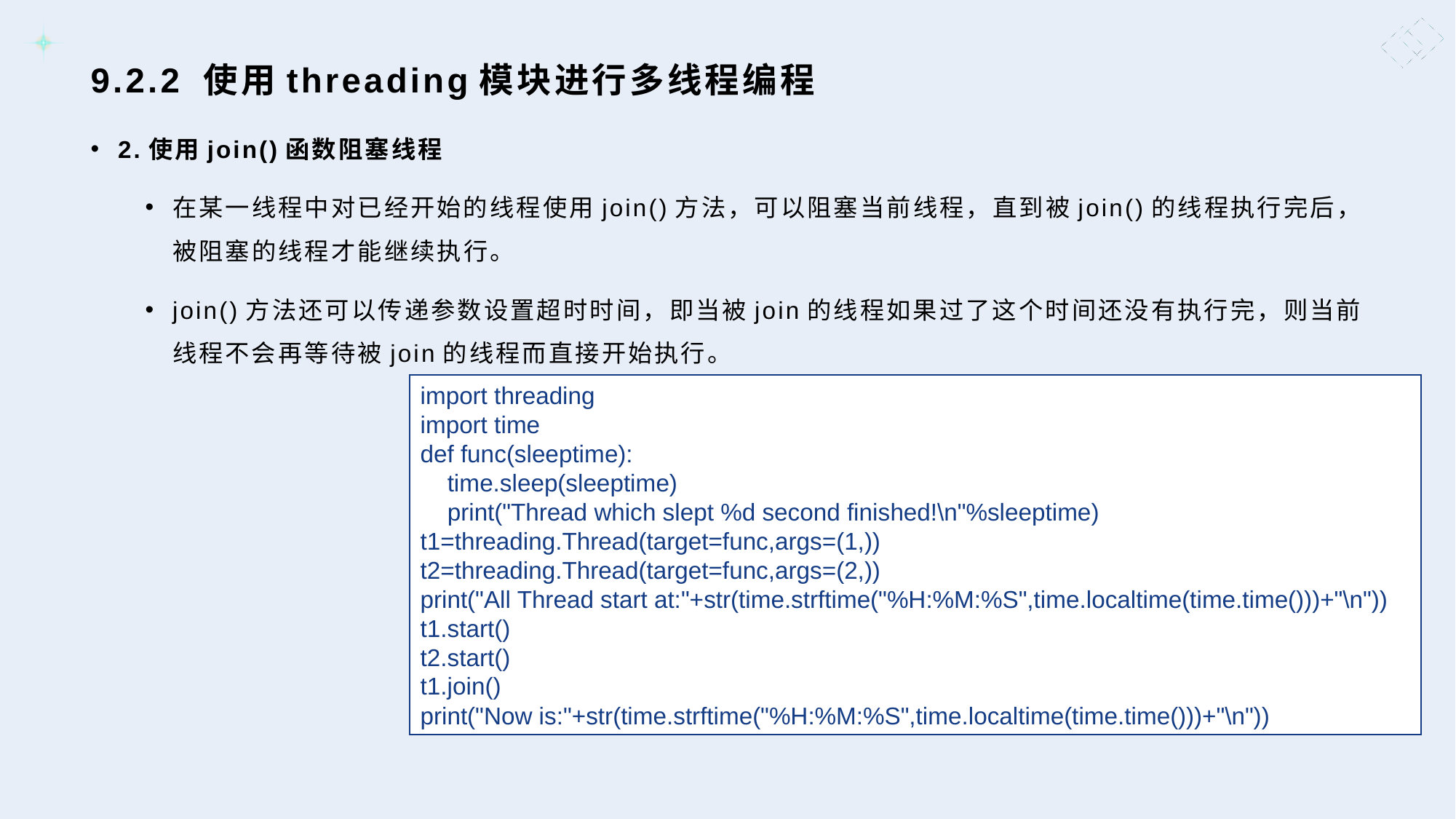

# 9.2.2 使用threading模块进行多线程编程
2.使用join()函数阻塞线程
在某一线程中对已经开始的线程使用join()方法，可以阻塞当前线程，直到被join()的线程执行完后，被阻塞的线程才能继续执行。
join()方法还可以传递参数设置超时时间，即当被join的线程如果过了这个时间还没有执行完，则当前线程不会再等待被join的线程而直接开始执行。
import threading
import time
def func(sleeptime):
    time.sleep(sleeptime)
    print("Thread which slept %d second finished!\n"%sleeptime)
t1=threading.Thread(target=func,args=(1,))
t2=threading.Thread(target=func,args=(2,))
print("All Thread start at:"+str(time.strftime("%H:%M:%S",time.localtime(time.time()))+"\n"))
t1.start()
t2.start()
t1.join()
print("Now is:"+str(time.strftime("%H:%M:%S",time.localtime(time.time()))+"\n"))